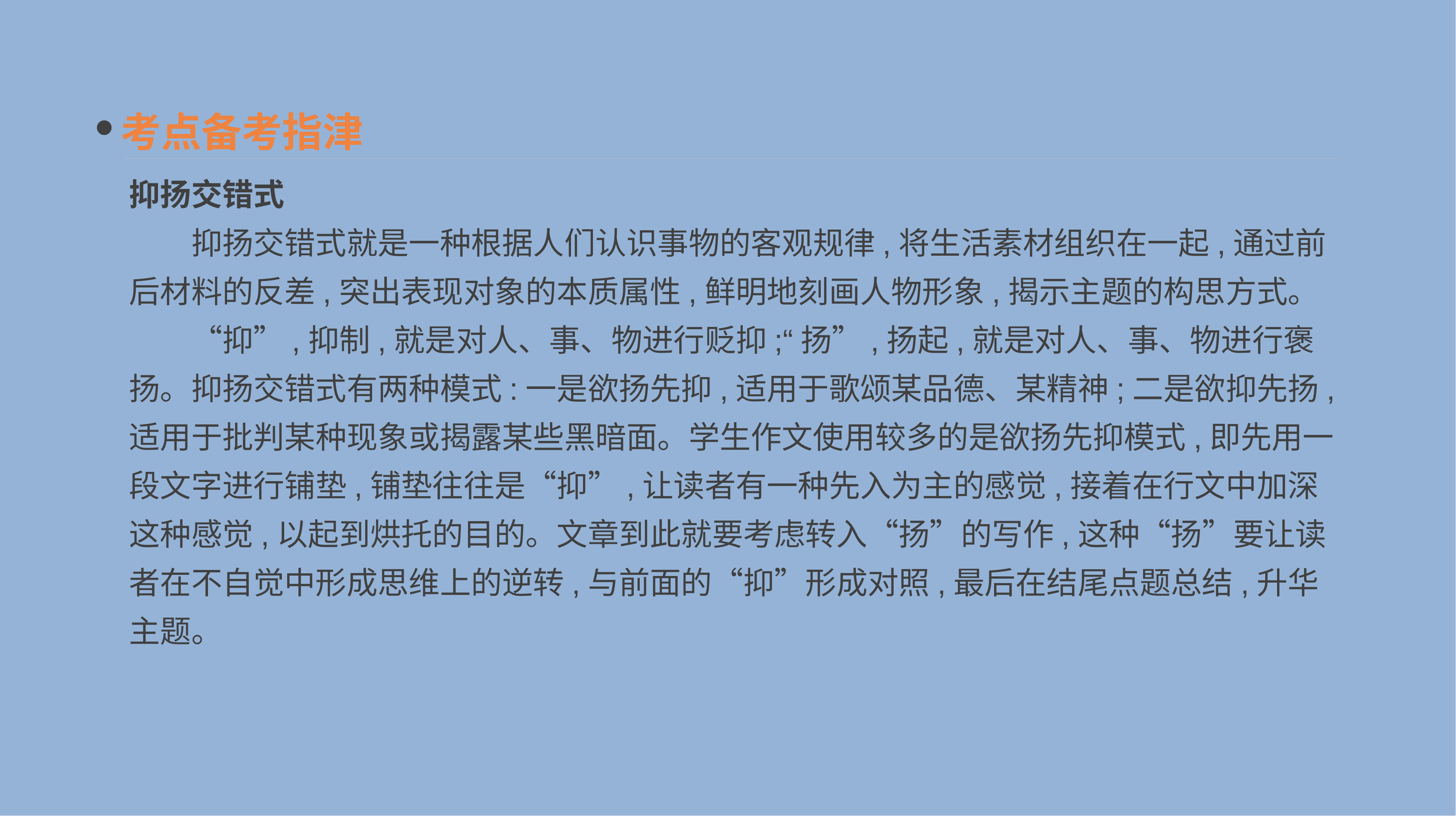

考点备考指津

抑扬交错式
　　抑扬交错式就是一种根据人们认识事物的客观规律,将生活素材组织在一起,通过前后材料的反差,突出表现对象的本质属性,鲜明地刻画人物形象,揭示主题的构思方式。
　　“抑”,抑制,就是对人、事、物进行贬抑;“扬”,扬起,就是对人、事、物进行褒扬。抑扬交错式有两种模式:一是欲扬先抑,适用于歌颂某品德、某精神;二是欲抑先扬,适用于批判某种现象或揭露某些黑暗面。学生作文使用较多的是欲扬先抑模式,即先用一段文字进行铺垫,铺垫往往是“抑”,让读者有一种先入为主的感觉,接着在行文中加深这种感觉,以起到烘托的目的。文章到此就要考虑转入“扬”的写作,这种“扬”要让读者在不自觉中形成思维上的逆转,与前面的“抑”形成对照,最后在结尾点题总结,升华主题。